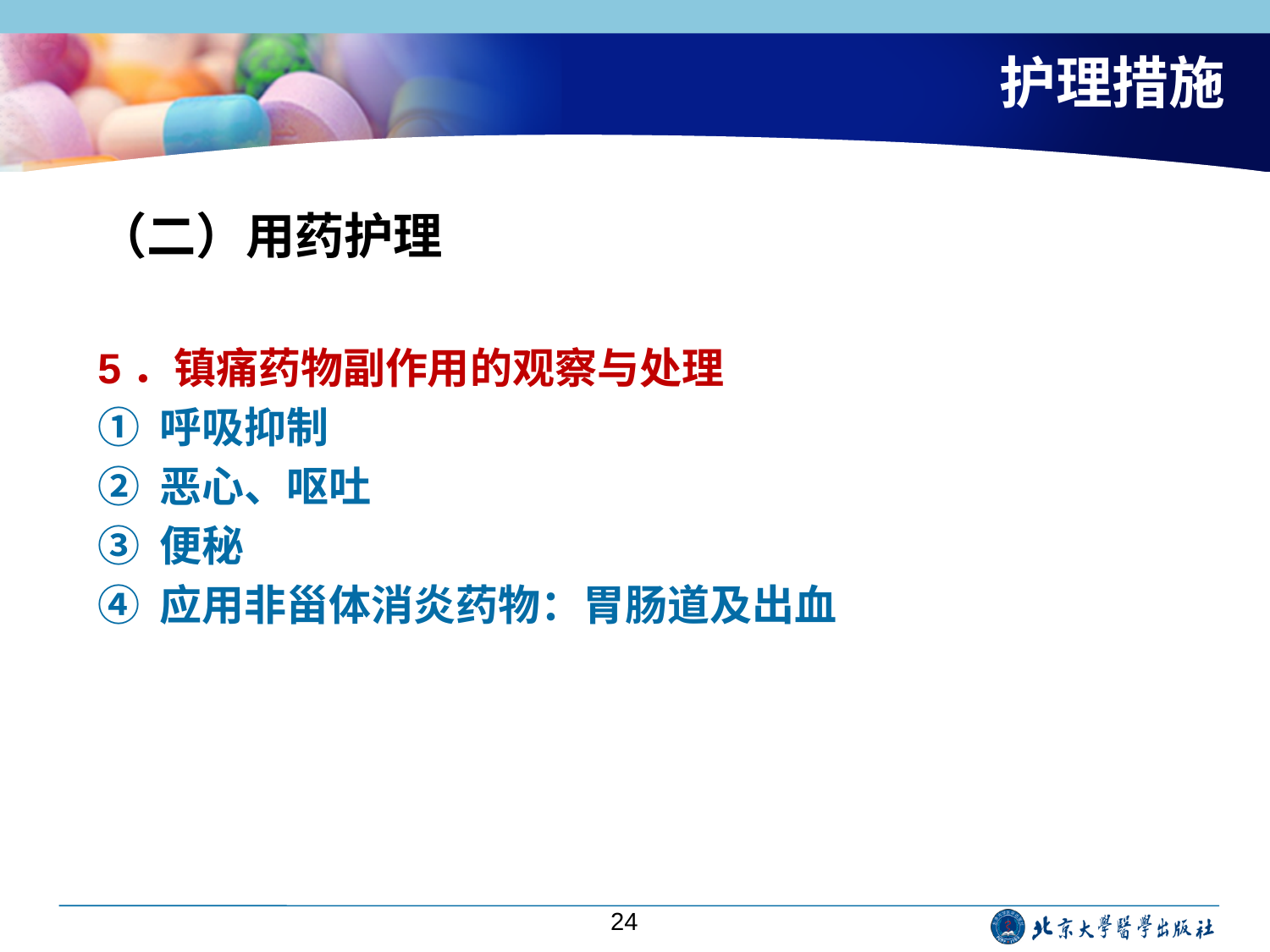

# 护理措施
（二）用药护理

5．镇痛药物副作用的观察与处理
① 呼吸抑制
② 恶心、呕吐
③ 便秘
④ 应用非甾体消炎药物：胃肠道及出血
24